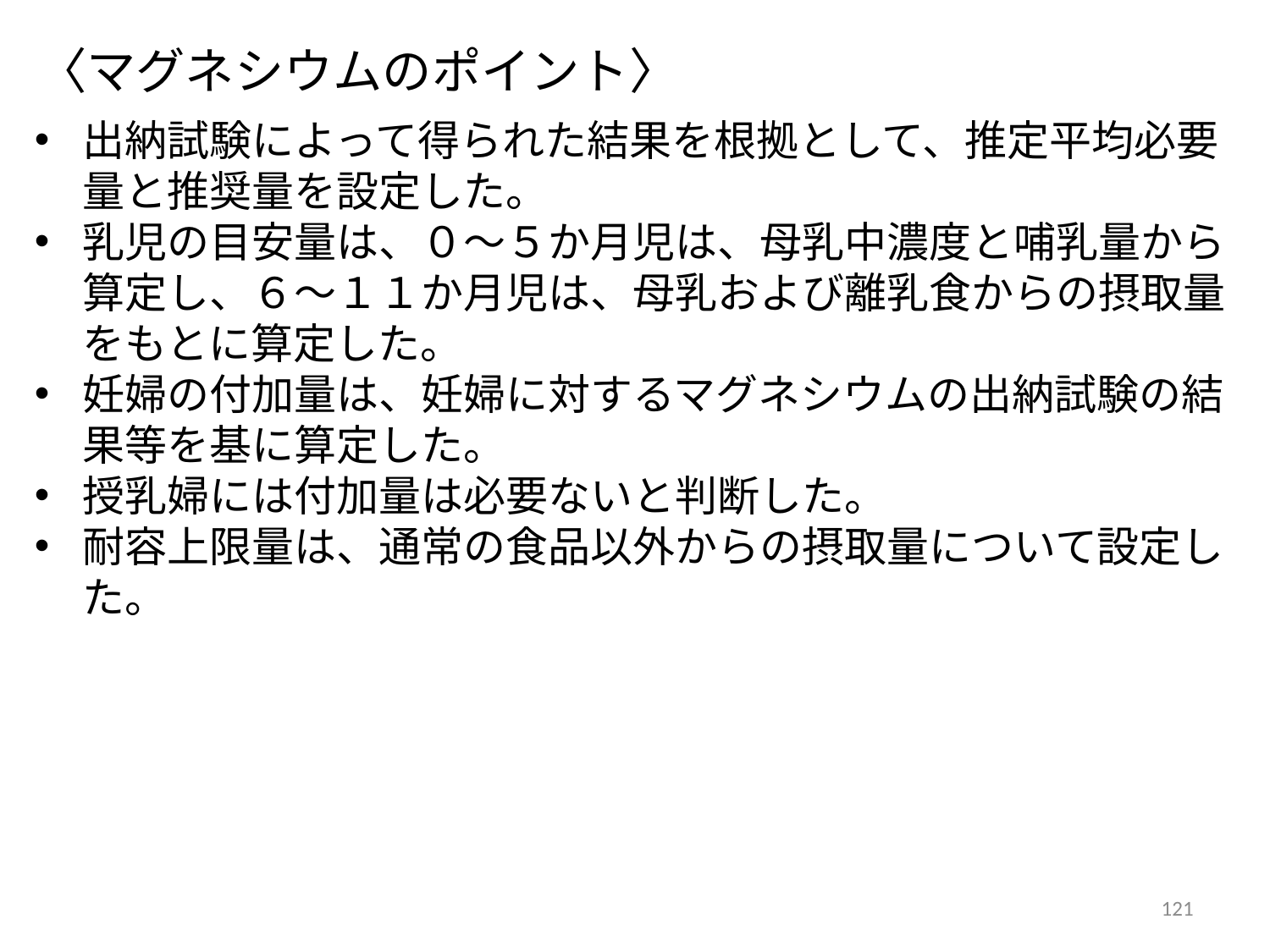

〈マグネシウムのポイント〉

出納試験によって得られた結果を根拠として、推定平均必要量と推奨量を設定した。
乳児の目安量は、０～５か月児は、母乳中濃度と哺乳量から算定し、６～１１か月児は、母乳および離乳食からの摂取量をもとに算定した。
妊婦の付加量は、妊婦に対するマグネシウムの出納試験の結果等を基に算定した。
授乳婦には付加量は必要ないと判断した。
耐容上限量は、通常の食品以外からの摂取量について設定した。

121